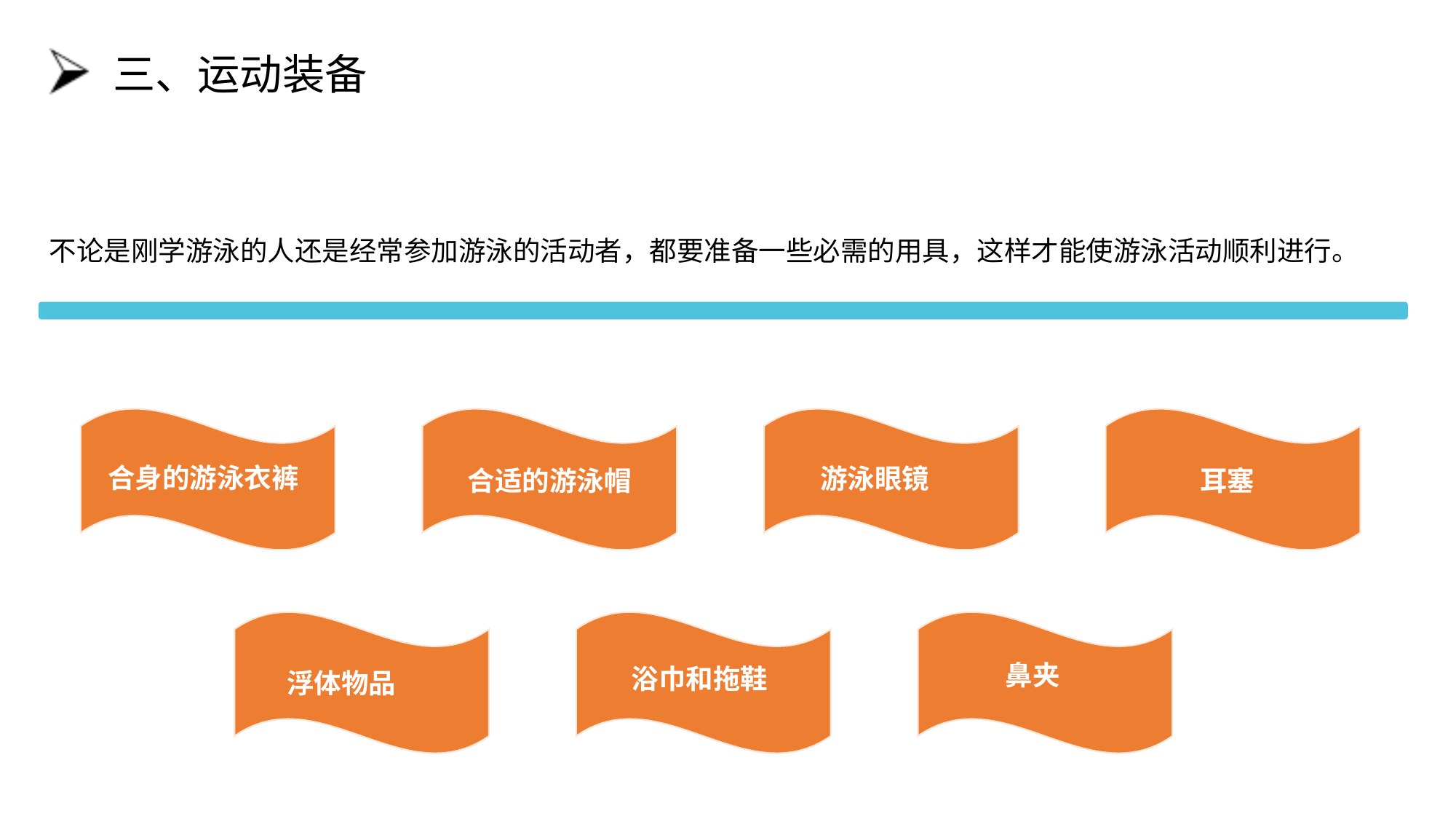

# 三、运动装备
不论是刚学游泳的人还是经常参加游泳的活动者，都要准备一些必需的用具，这样才能使游泳活动顺利进行。

合身的游泳衣裤
游泳眼镜
合适的游泳帽
耳塞

鼻夹
浴巾和拖鞋
浮体物品